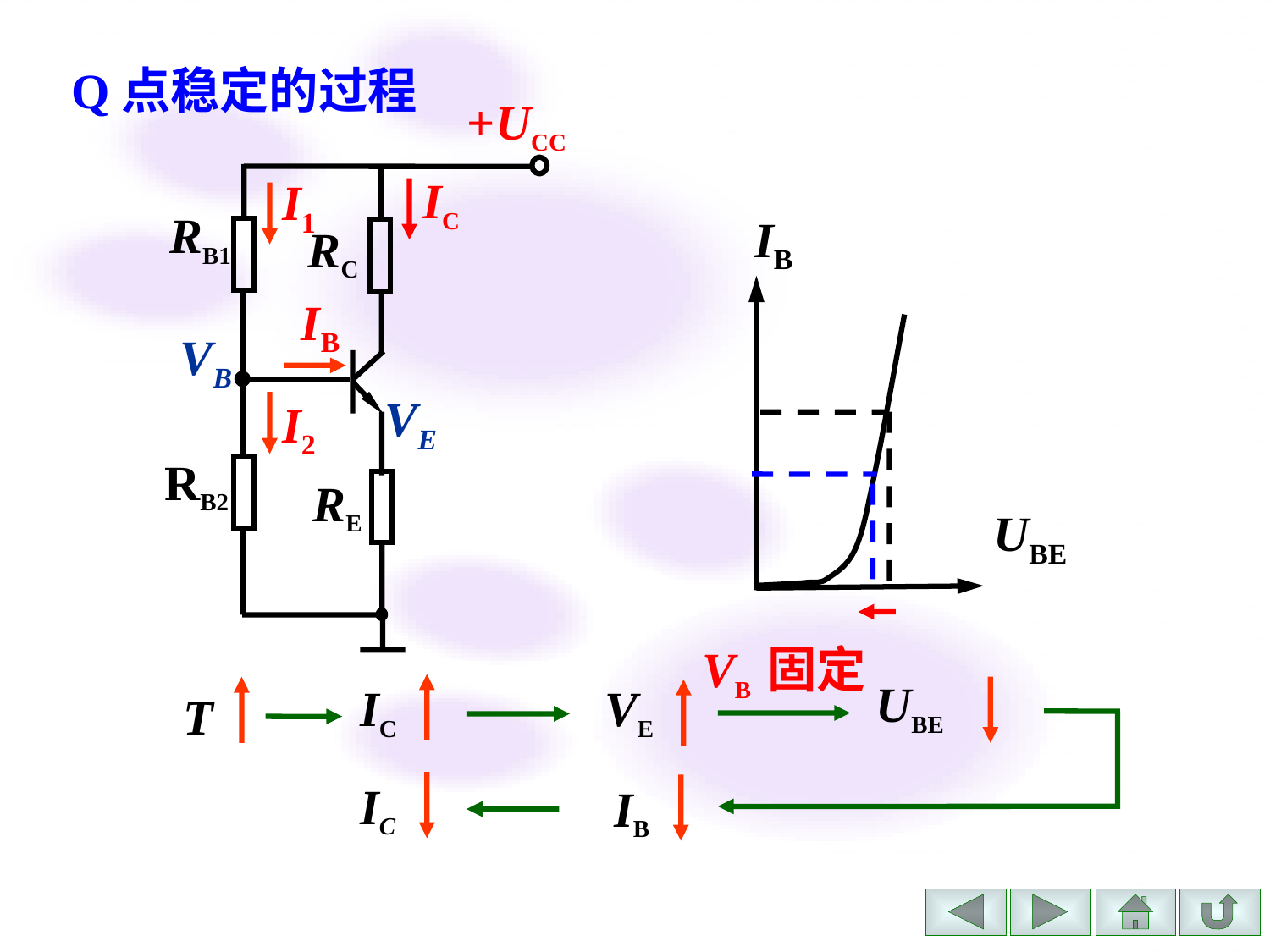

Q点稳定的过程
+UCC

IC

I1

RB1
RC

IB

I2

RB2

RE

IB

UBE

VB
VE

VB 固定
UBE

IC

VE

T

IC

IB